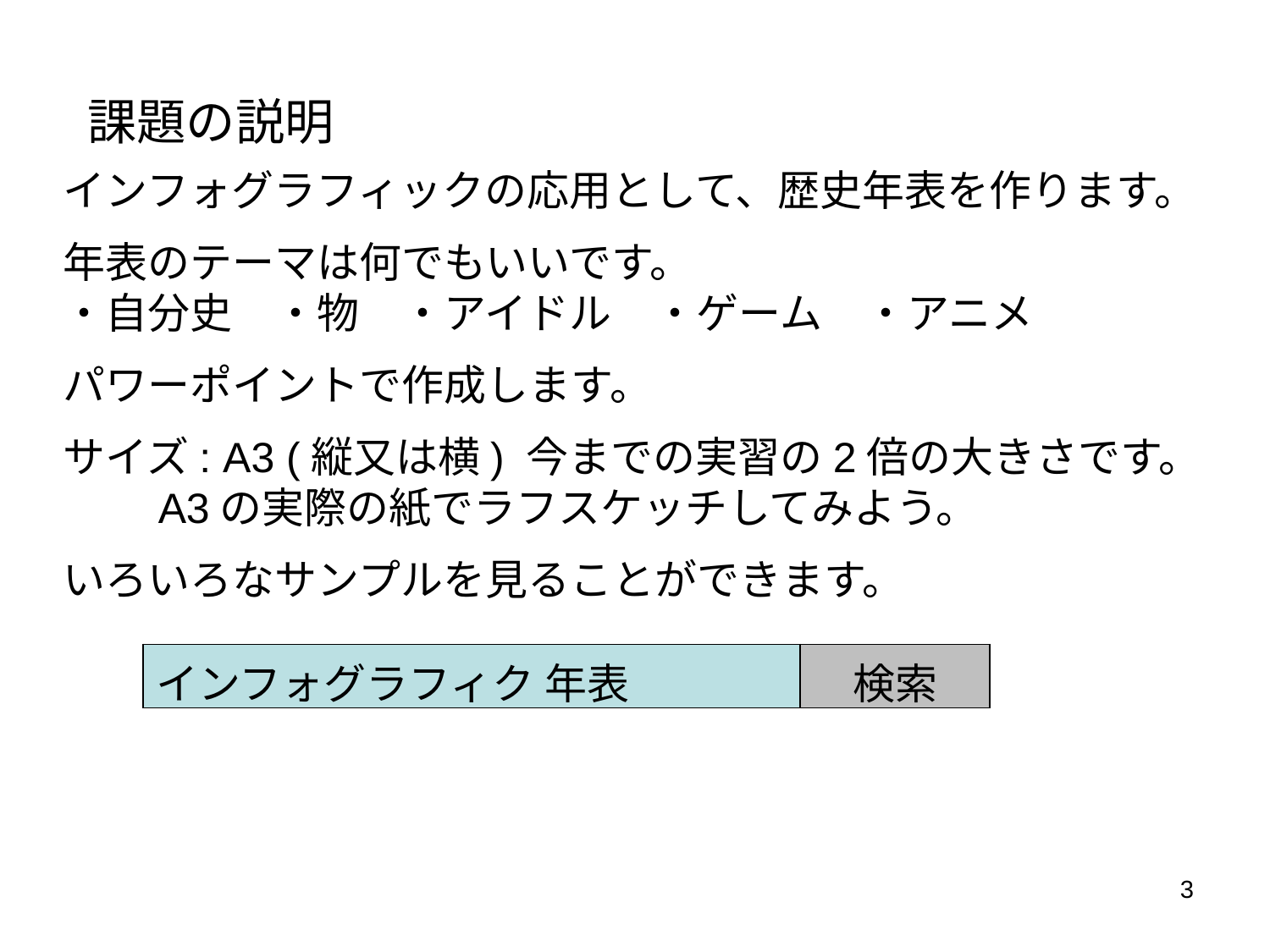

課題の説明
インフォグラフィックの応用として、歴史年表を作ります。
年表のテーマは何でもいいです。
・自分史　・物　・アイドル　・ゲーム　・アニメ
パワーポイントで作成します。
サイズ: A3 (縦又は横) 今までの実習の2倍の大きさです。
　　A3の実際の紙でラフスケッチしてみよう。
いろいろなサンプルを見ることができます。

| インフォグラフィク 年表 | 検索 |
| --- | --- |
3